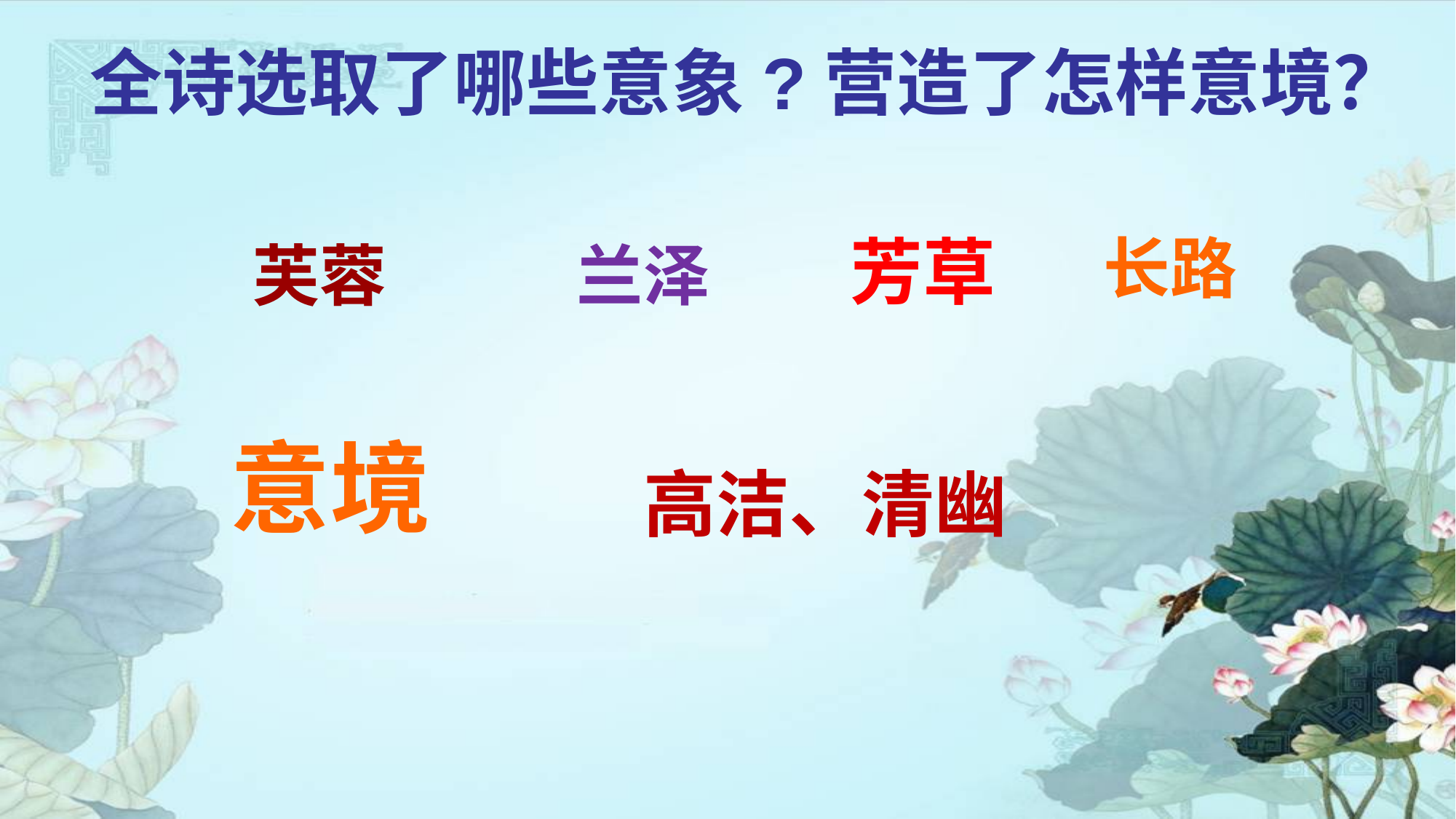

全诗选取了哪些意象?营造了怎样意境？
芳草
长路
芙蓉
兰泽
意境
高洁、清幽